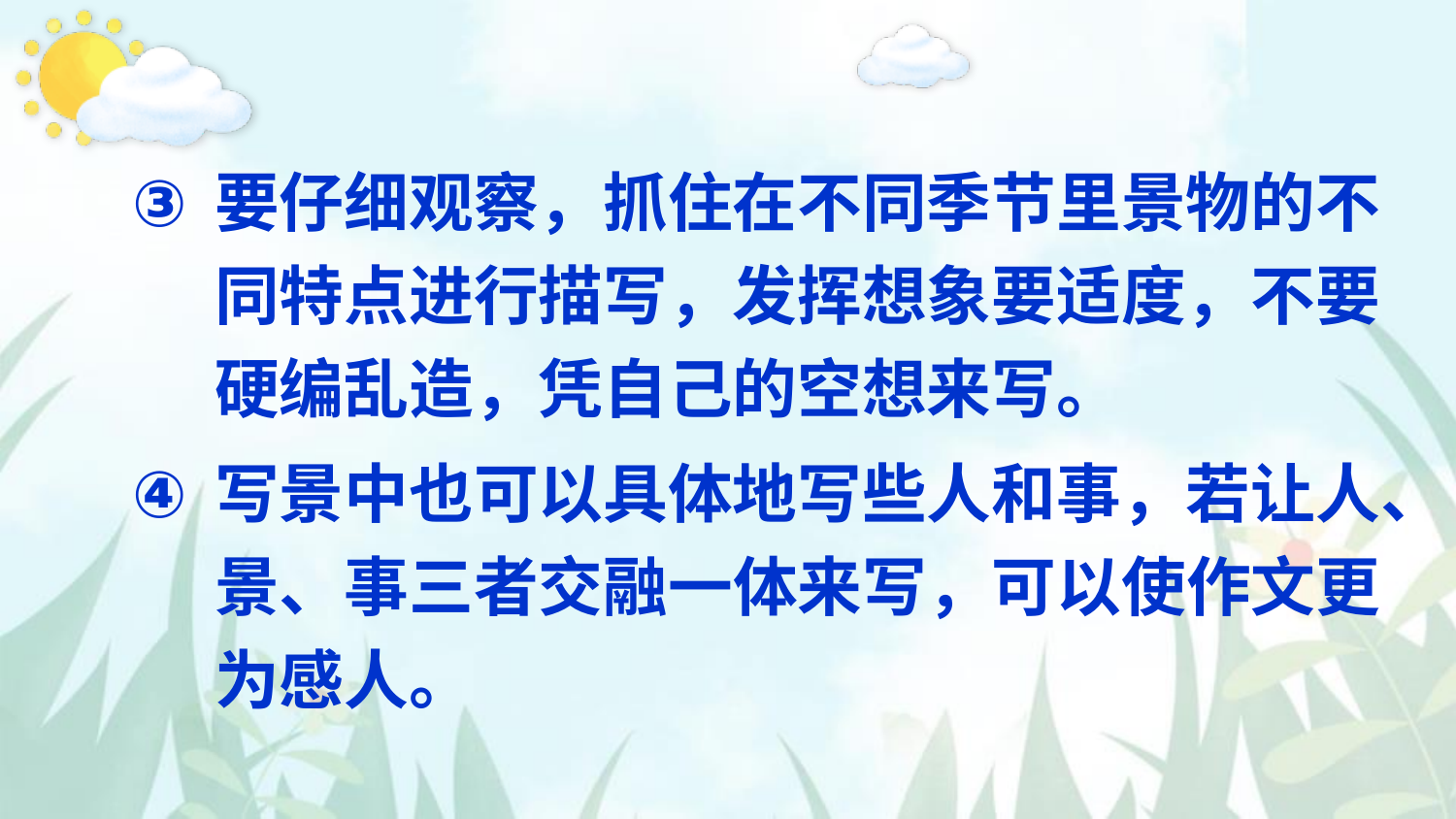

要仔细观察，抓住在不同季节里景物的不同特点进行描写，发挥想象要适度，不要硬编乱造，凭自己的空想来写。
写景中也可以具体地写些人和事，若让人、景、事三者交融一体来写，可以使作文更为感人。